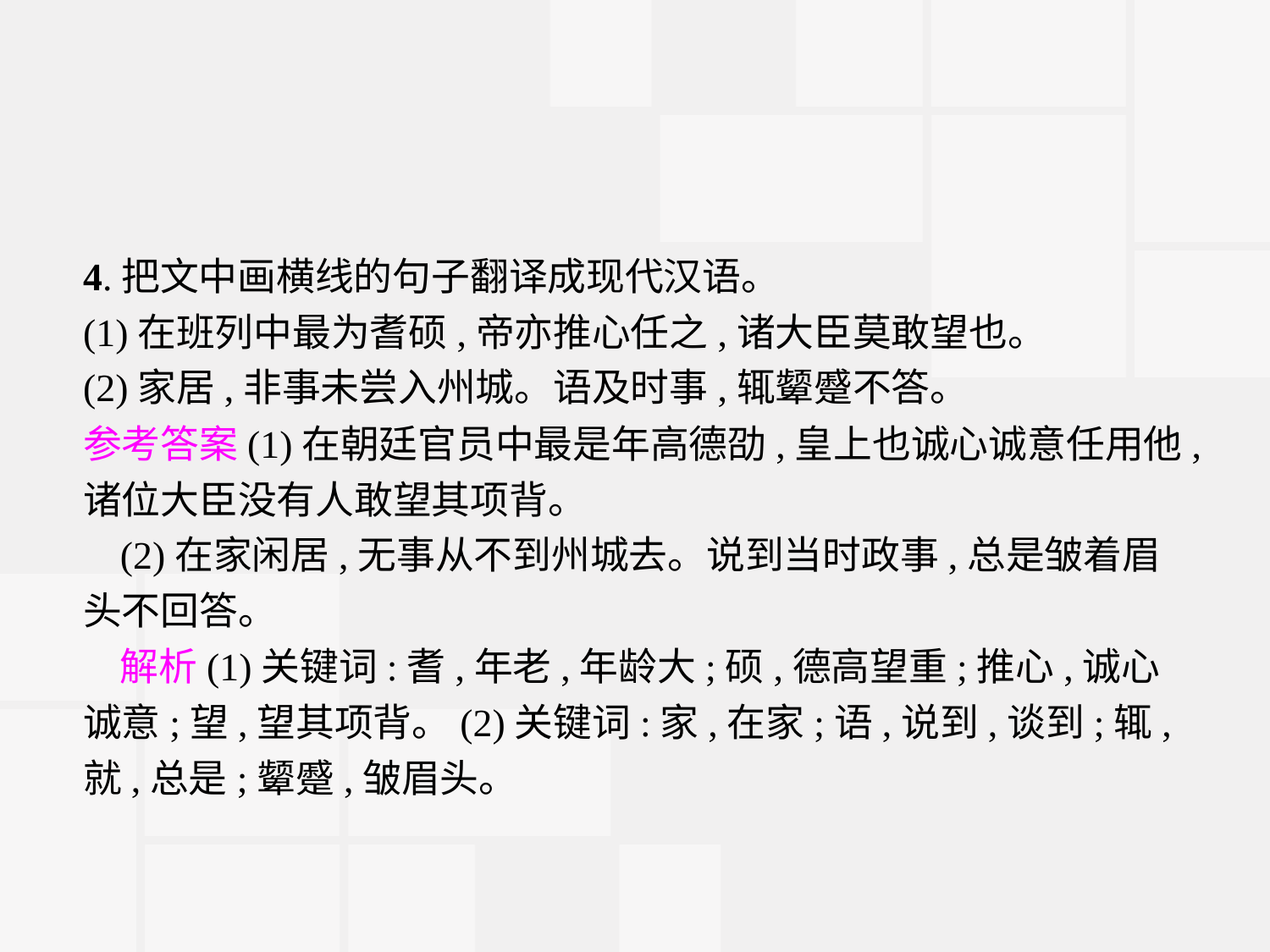

4.把文中画横线的句子翻译成现代汉语。
(1)在班列中最为耆硕,帝亦推心任之,诸大臣莫敢望也。
(2)家居,非事未尝入州城。语及时事,辄颦蹙不答。
参考答案(1)在朝廷官员中最是年高德劭,皇上也诚心诚意任用他,诸位大臣没有人敢望其项背。
(2)在家闲居,无事从不到州城去。说到当时政事,总是皱着眉头不回答。
解析(1)关键词:耆,年老,年龄大;硕,德高望重;推心,诚心诚意;望,望其项背。(2)关键词:家,在家;语,说到,谈到;辄,就,总是;颦蹙,皱眉头。